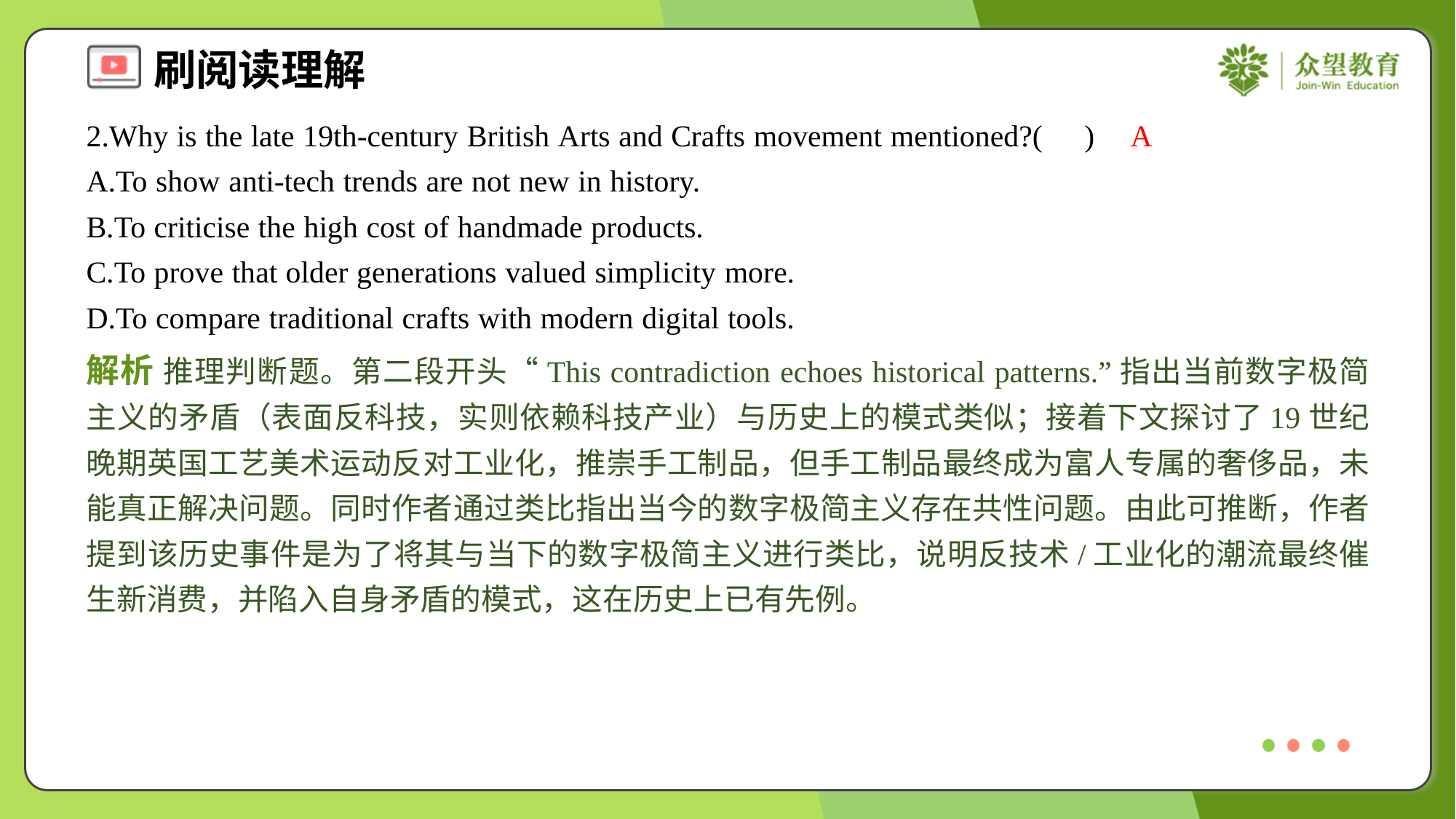

2.Why is the late 19th-century British Arts and Crafts movement mentioned?(     )
A
A.To show anti-tech trends are not new in history.
B.To criticise the high cost of handmade products.
C.To prove that older generations valued simplicity more.
D.To compare traditional crafts with modern digital tools.
解析 推理判断题。第二段开头“This contradiction echoes historical patterns.”指出当前数字极简主义的矛盾（表面反科技，实则依赖科技产业）与历史上的模式类似；接着下文探讨了19世纪晚期英国工艺美术运动反对工业化，推崇手工制品，但手工制品最终成为富人专属的奢侈品，未能真正解决问题。同时作者通过类比指出当今的数字极简主义存在共性问题。由此可推断，作者提到该历史事件是为了将其与当下的数字极简主义进行类比，说明反技术/工业化的潮流最终催生新消费，并陷入自身矛盾的模式，这在历史上已有先例。